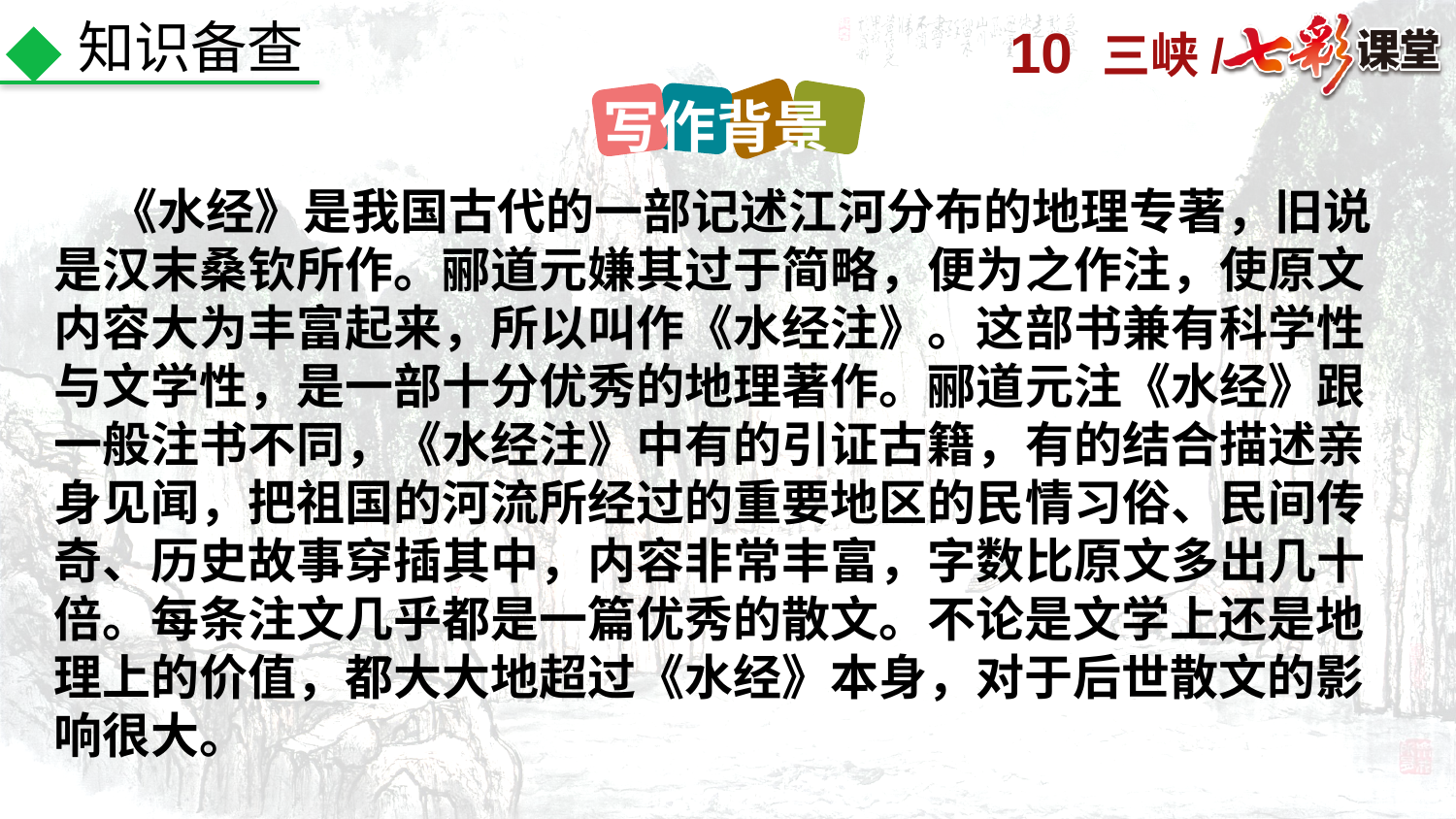

知识备查

写作背景

    《水经》是我国古代的一部记述江河分布的地理专著，旧说是汉末桑钦所作。郦道元嫌其过于简略，便为之作注，使原文内容大为丰富起来，所以叫作《水经注》。这部书兼有科学性与文学性，是一部十分优秀的地理著作。郦道元注《水经》跟一般注书不同，《水经注》中有的引证古籍，有的结合描述亲身见闻，把祖国的河流所经过的重要地区的民情习俗、民间传奇、历史故事穿插其中，内容非常丰富，字数比原文多出几十倍。每条注文几乎都是一篇优秀的散文。不论是文学上还是地理上的价值，都大大地超过《水经》本身，对于后世散文的影响很大。